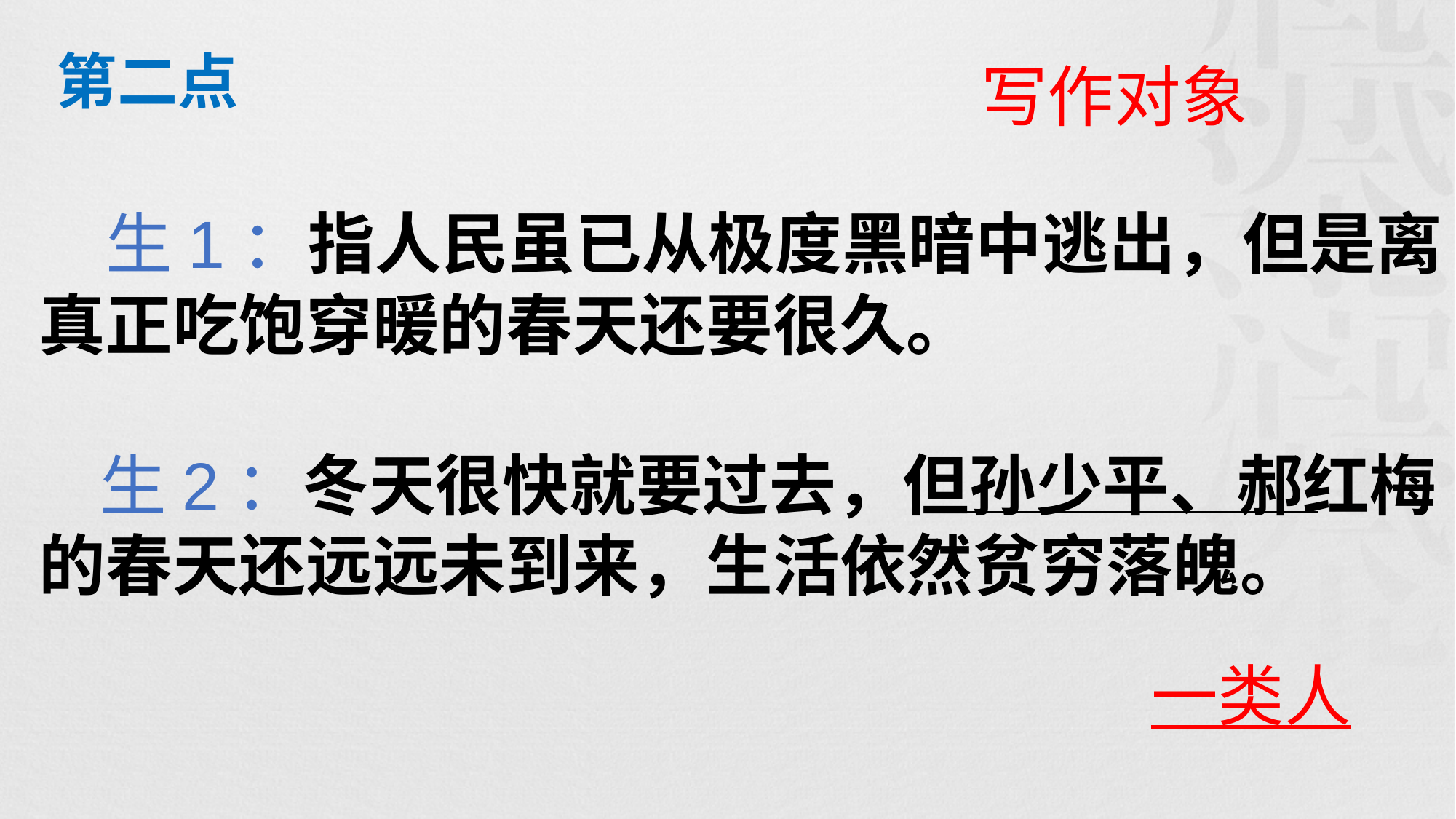

第二点
写作对象
   生1：指人民虽已从极度黑暗中逃出，但是离真正吃饱穿暖的春天还要很久。

   生2：冬天很快就要过去，但孙少平、郝红梅的春天还远远未到来，生活依然贫穷落魄。

一类人